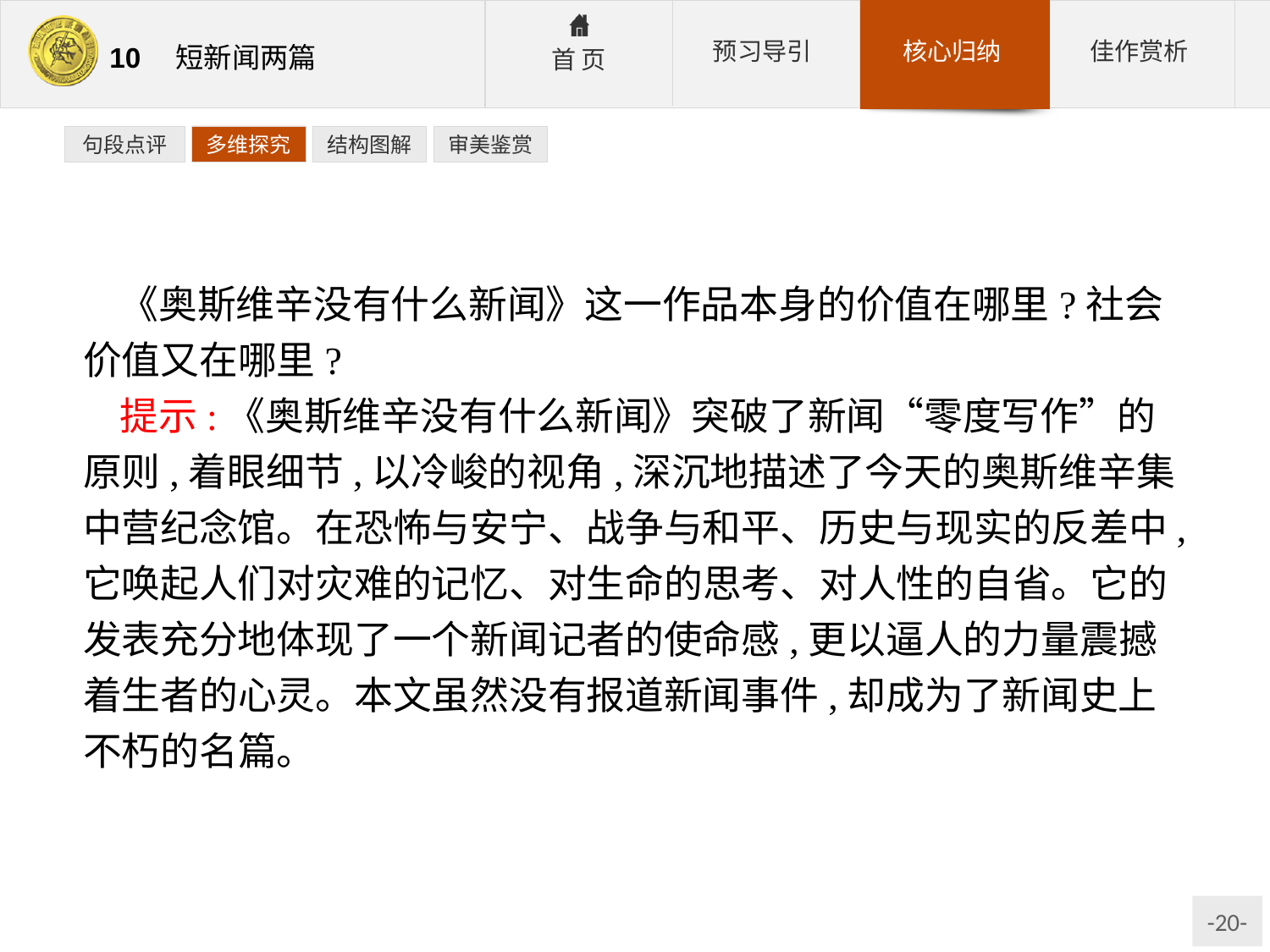

句段点评
多维探究
结构图解
审美鉴赏
《奥斯维辛没有什么新闻》这一作品本身的价值在哪里?社会价值又在哪里?
提示:《奥斯维辛没有什么新闻》突破了新闻“零度写作”的原则,着眼细节,以冷峻的视角,深沉地描述了今天的奥斯维辛集中营纪念馆。在恐怖与安宁、战争与和平、历史与现实的反差中,它唤起人们对灾难的记忆、对生命的思考、对人性的自省。它的发表充分地体现了一个新闻记者的使命感,更以逼人的力量震撼着生者的心灵。本文虽然没有报道新闻事件,却成为了新闻史上不朽的名篇。